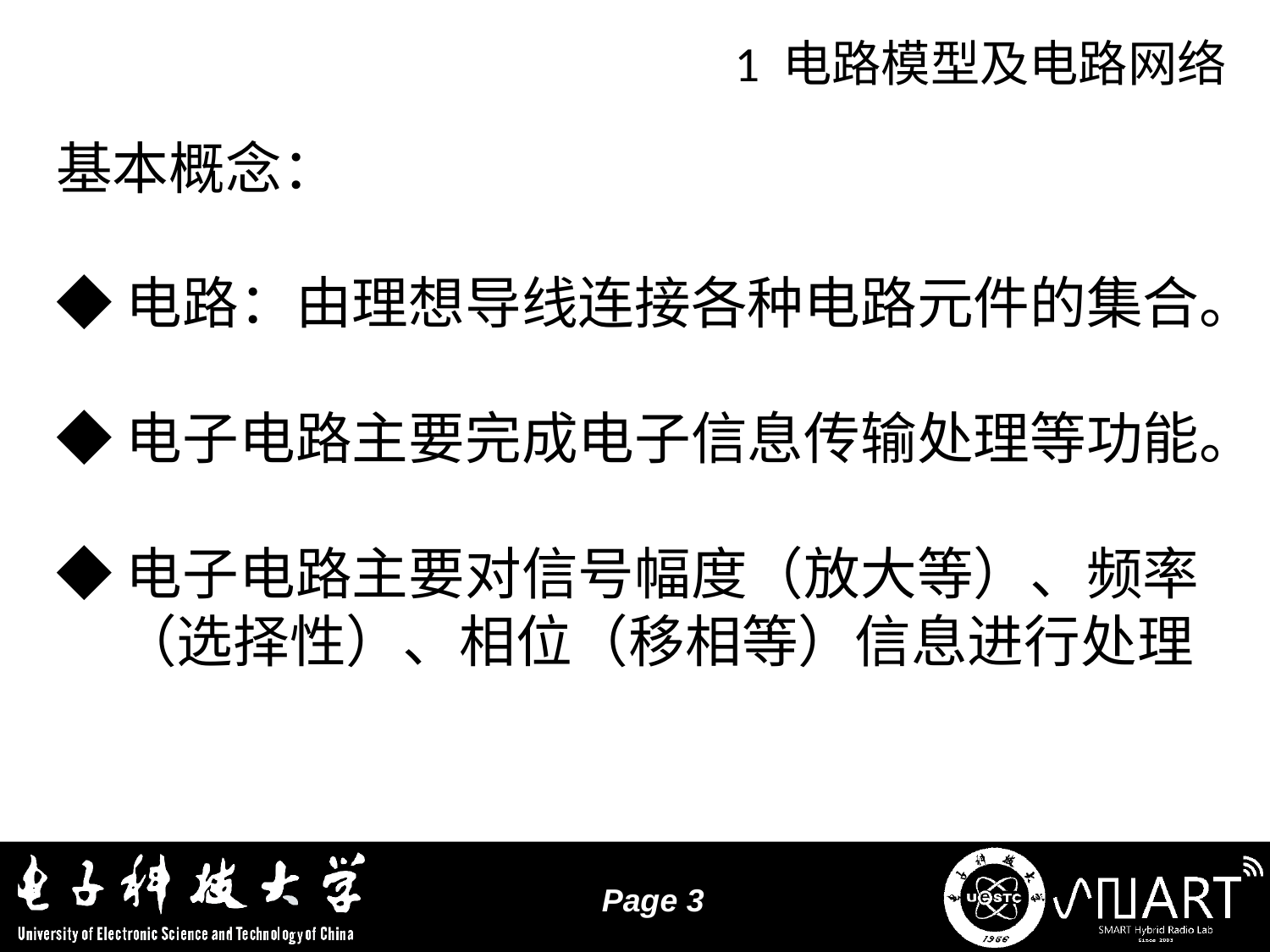

1 电路模型及电路网络
基本概念：

◆电路：由理想导线连接各种电路元件的集合。

◆电子电路主要完成电子信息传输处理等功能。

◆电子电路主要对信号幅度（放大等）、频率
    （选择性）、相位（移相等）信息进行处理